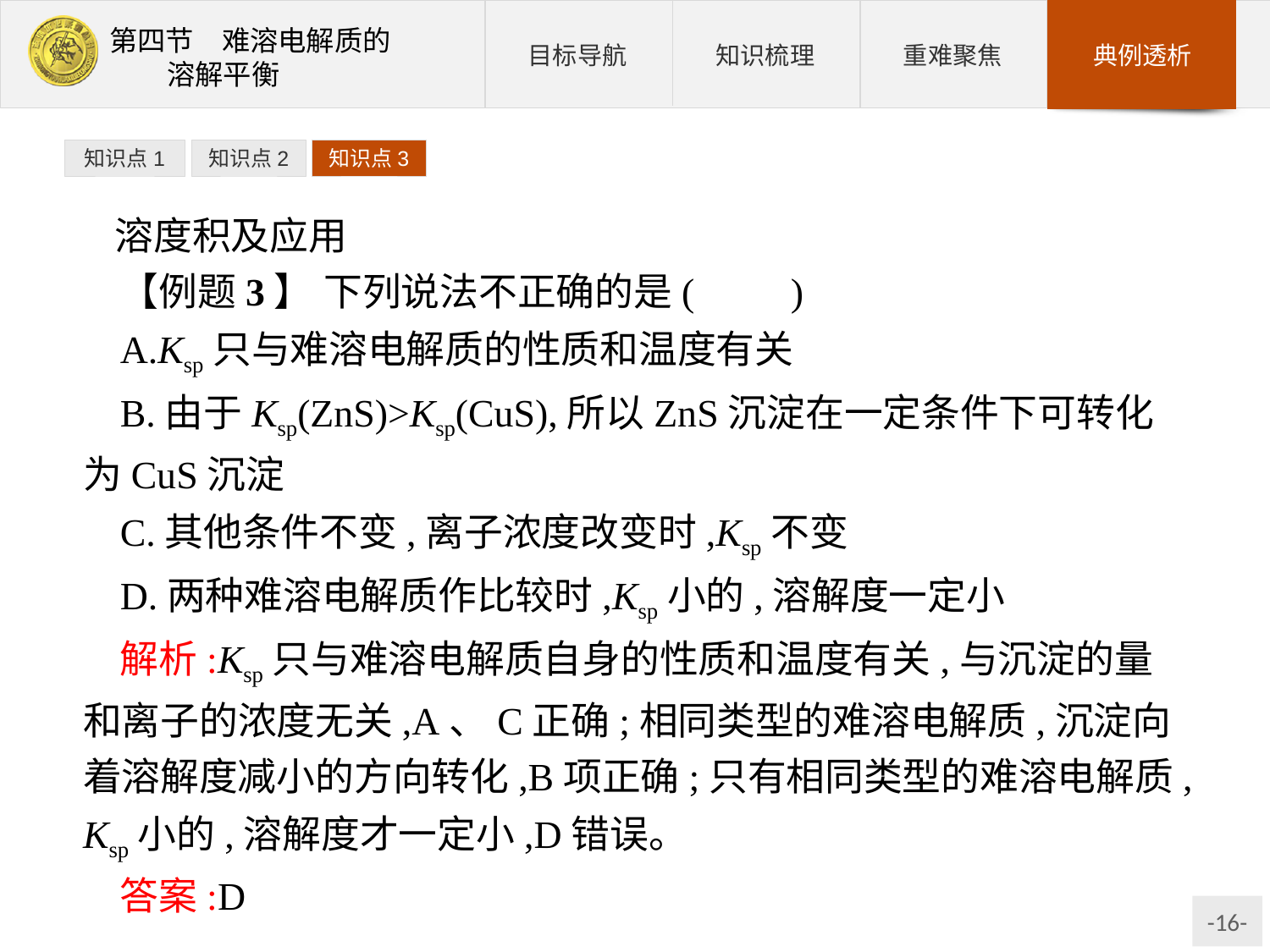

知识点1
知识点2
知识点3
溶度积及应用
【例题3】 下列说法不正确的是(　　)
A.Ksp只与难溶电解质的性质和温度有关
B.由于Ksp(ZnS)>Ksp(CuS),所以ZnS沉淀在一定条件下可转化为CuS沉淀
C.其他条件不变,离子浓度改变时,Ksp不变
D.两种难溶电解质作比较时,Ksp小的,溶解度一定小
解析:Ksp只与难溶电解质自身的性质和温度有关,与沉淀的量和离子的浓度无关,A、C正确;相同类型的难溶电解质,沉淀向着溶解度减小的方向转化,B项正确;只有相同类型的难溶电解质,Ksp小的,溶解度才一定小,D错误。
答案:D